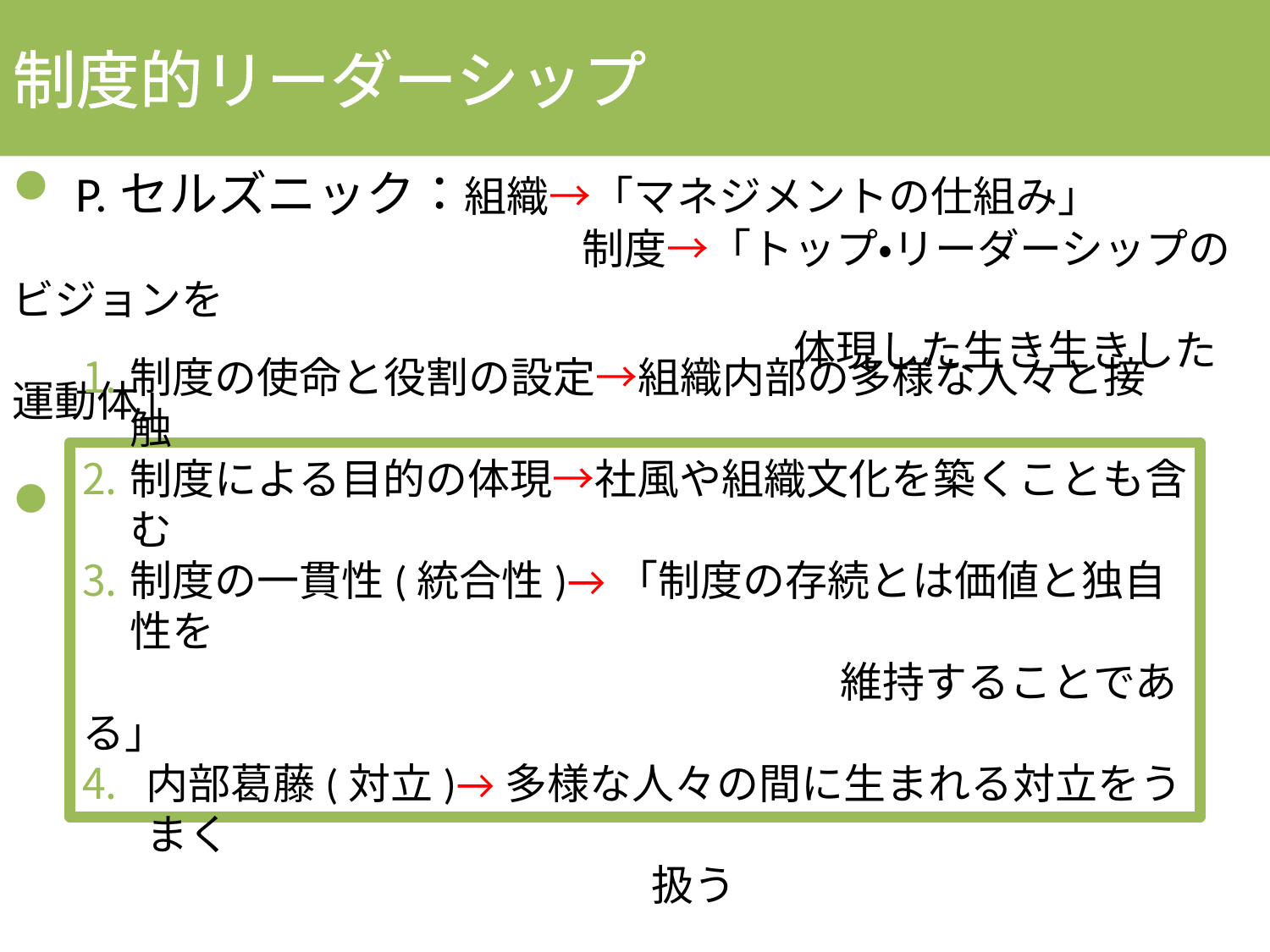

制度的リーダーシップ
P.セルズニック：組織→「マネジメントの仕組み」
　　　　　　　　　　　  　　制度→「トップ・リーダーシップのビジョンを
　　　　　　　　　　　　　　　  　　　体現した生き生きした運動体」

制度的リーダーシップの課題
制度の使命と役割の設定→組織内部の多様な人々と接触
制度による目的の体現→社風や組織文化を築くことも含む
制度の一貫性(統合性)→「制度の存続とは価値と独自性を
　  　　　　　　　　　　　　　　　　  維持することである」
内部葛藤(対立)→多様な人々の間に生まれる対立をうまく
　　　　　　　　　　　　　  扱う